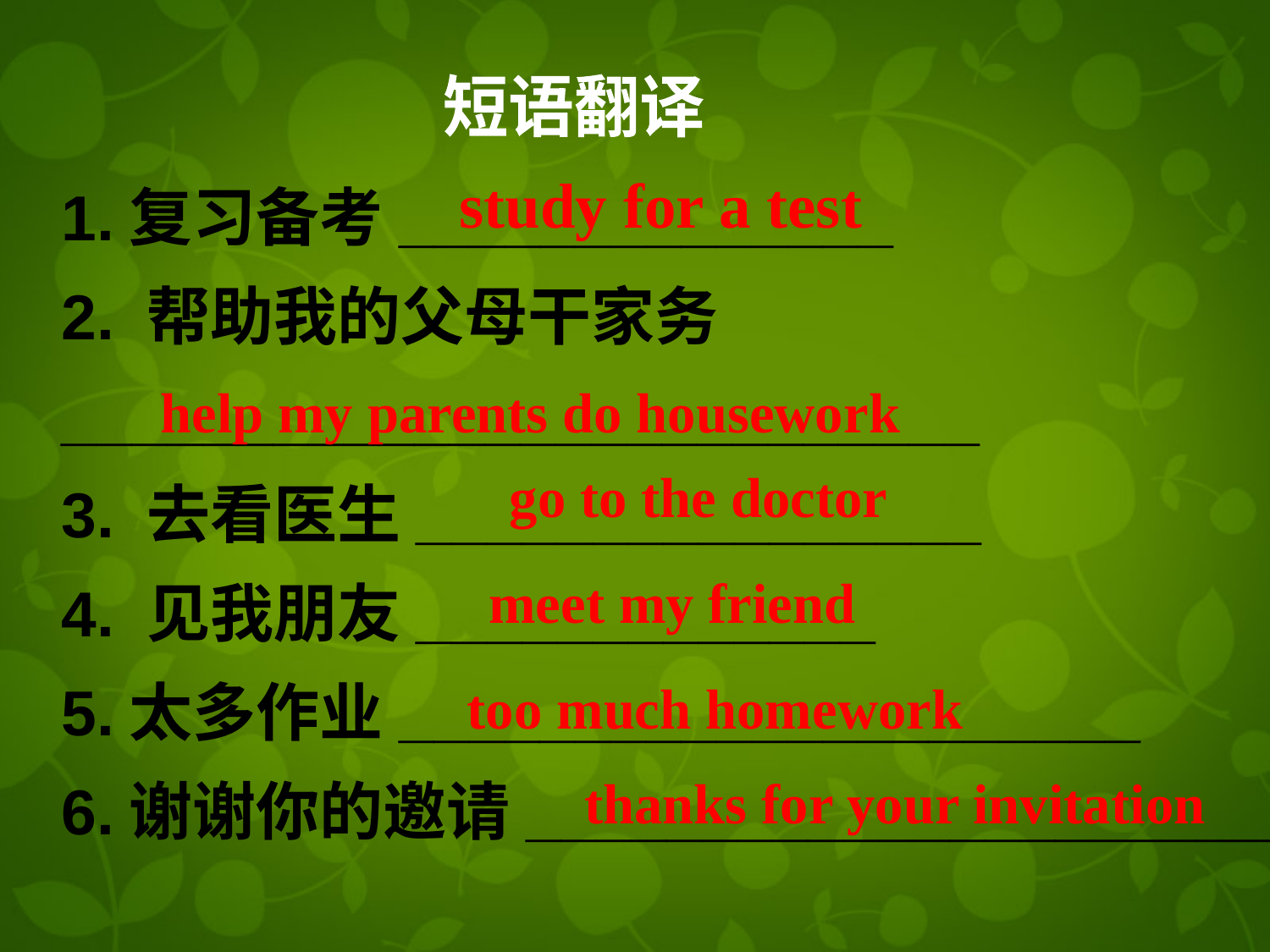

短语翻译
1.复习备考______________
2. 帮助我的父母干家务
__________________________
3. 去看医生________________
4. 见我朋友_____________
5.太多作业_____________________
6.谢谢你的邀请______________________
study for a test
help my parents do housework
go to the doctor
meet my friend
too much homework
thanks for your invitation